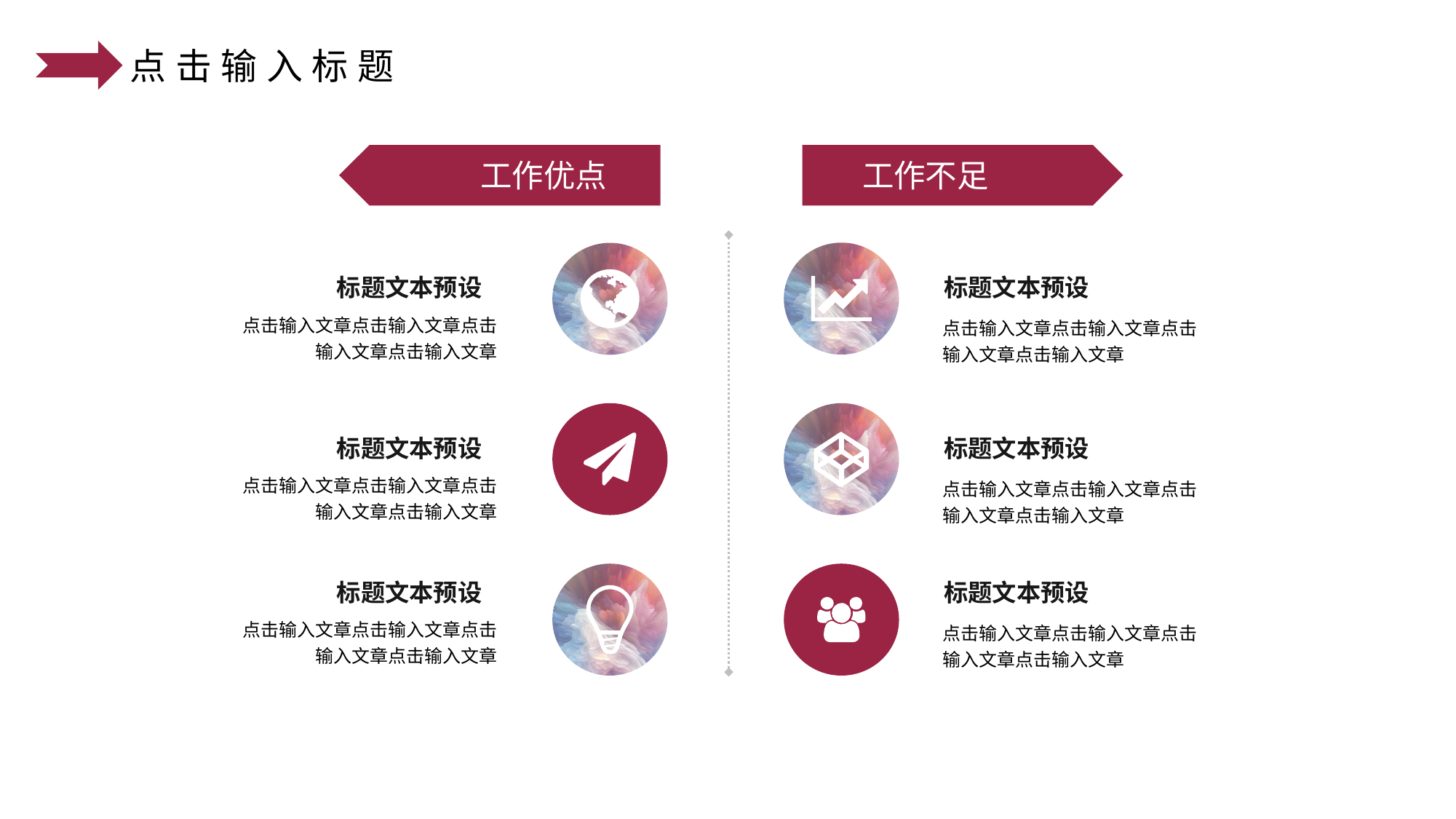

点击输入标题

工作优点

工作不足

标题文本预设
标题文本预设

点击输入文章点击输入文章点击输入文章点击输入文章
点击输入文章点击输入文章点击输入文章点击输入文章

标题文本预设
标题文本预设

点击输入文章点击输入文章点击输入文章点击输入文章
点击输入文章点击输入文章点击输入文章点击输入文章

标题文本预设
标题文本预设

点击输入文章点击输入文章点击输入文章点击输入文章
点击输入文章点击输入文章点击输入文章点击输入文章